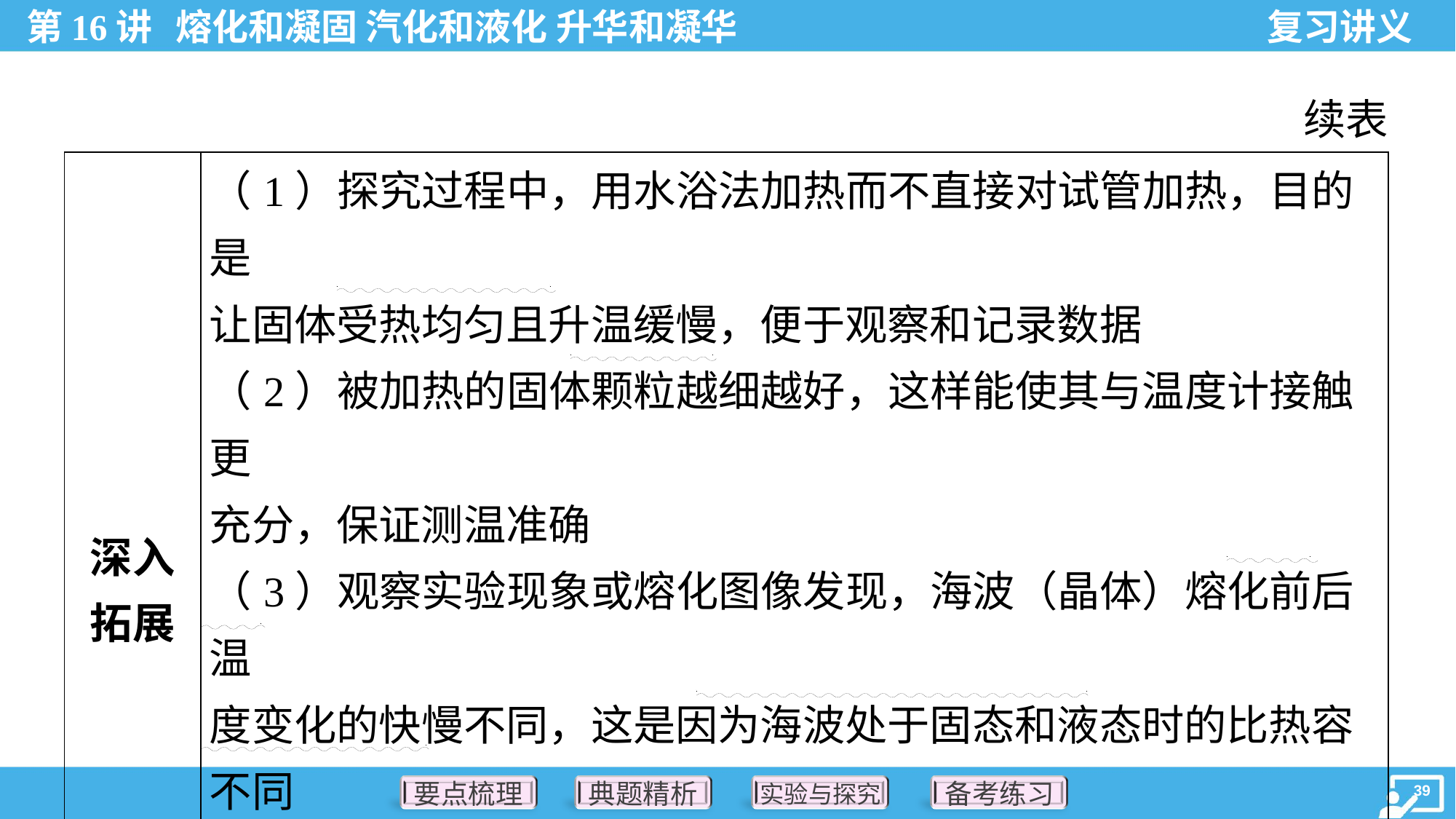

续表
| 深入 拓展 | （1）探究过程中，用水浴法加热而不直接对试管加热，目的是 让固体受热均匀且升温缓慢，便于观察和记录数据 （2）被加热的固体颗粒越细越好，这样能使其与温度计接触更 充分，保证测温准确 （3）观察实验现象或熔化图像发现，海波（晶体）熔化前后温 度变化的快慢不同，这是因为海波处于固态和液态时的比热容 不同 （4）由熔化图像知，海波有固定的熔点，是晶体；石蜡没有固 定的熔点，是非晶体 |
| --- | --- |
.                  .
.            .
.       .
.     .
.                                 .
.                   .